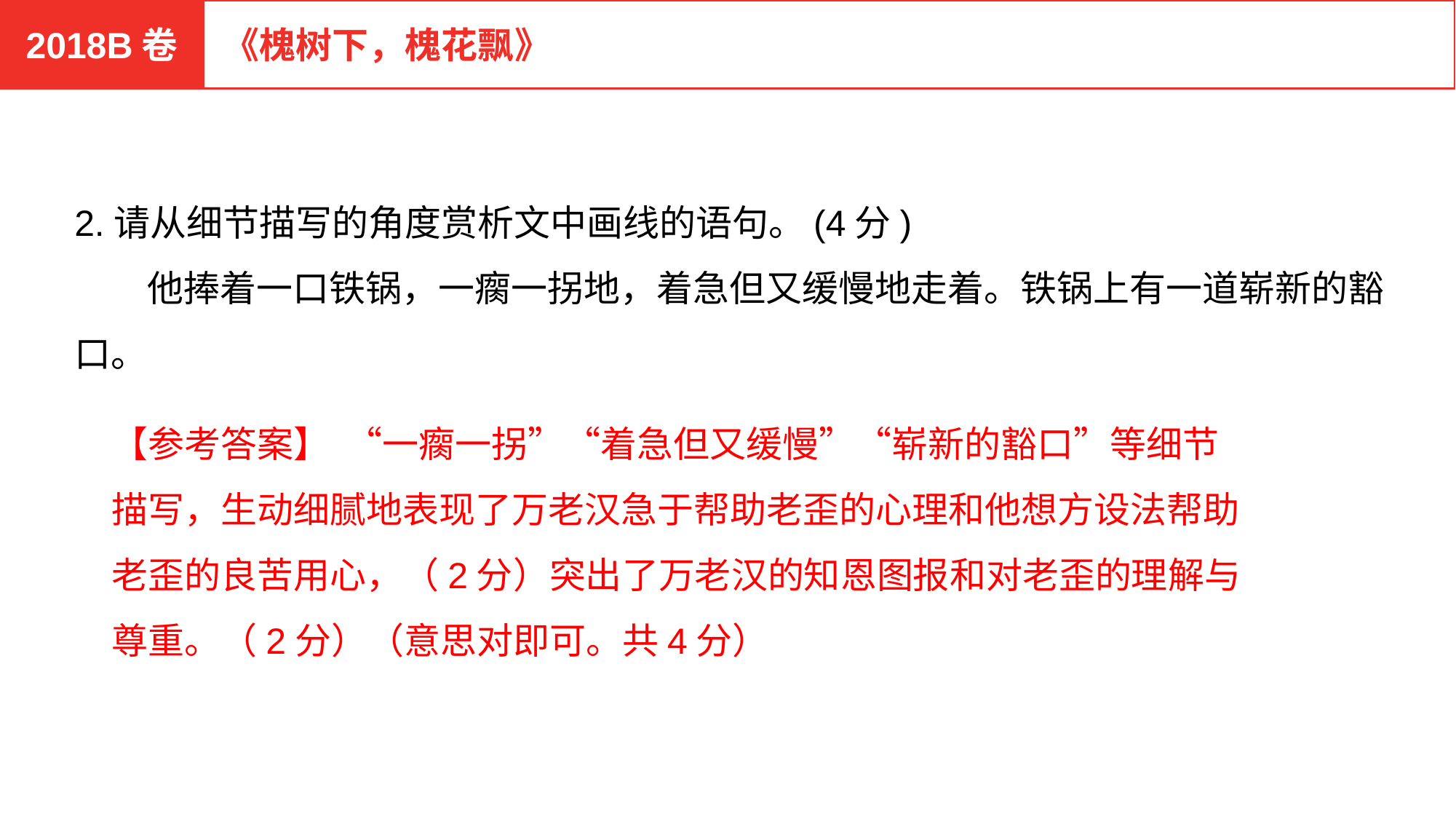

2018B卷
《槐树下，槐花飘》
2.请从细节描写的角度赏析文中画线的语句。(4分)
　　他捧着一口铁锅，一瘸一拐地，着急但又缓慢地走着。铁锅上有一道崭新的豁口。
【参考答案】  “一瘸一拐”“着急但又缓慢”“崭新的豁口”等细节描写，生动细腻地表现了万老汉急于帮助老歪的心理和他想方设法帮助老歪的良苦用心，（2分）突出了万老汉的知恩图报和对老歪的理解与尊重。（2分）（意思对即可。共4分）